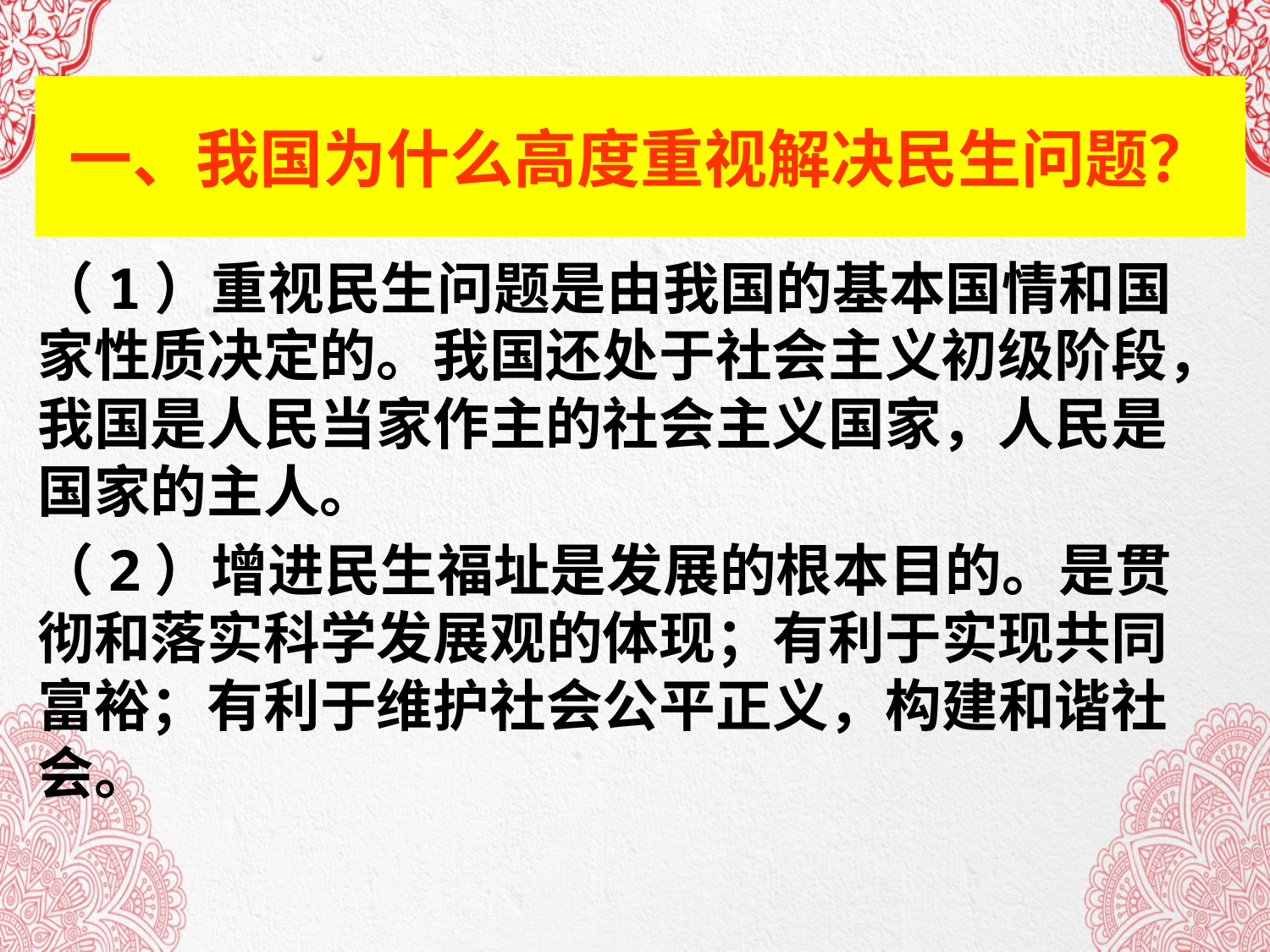

# 一、我国为什么高度重视解决民生问题？
（1）重视民生问题是由我国的基本国情和国家性质决定的。我国还处于社会主义初级阶段，我国是人民当家作主的社会主义国家，人民是国家的主人。
（2）增进民生福址是发展的根本目的。是贯彻和落实科学发展观的体现；有利于实现共同富裕；有利于维护社会公平正义，构建和谐社会。